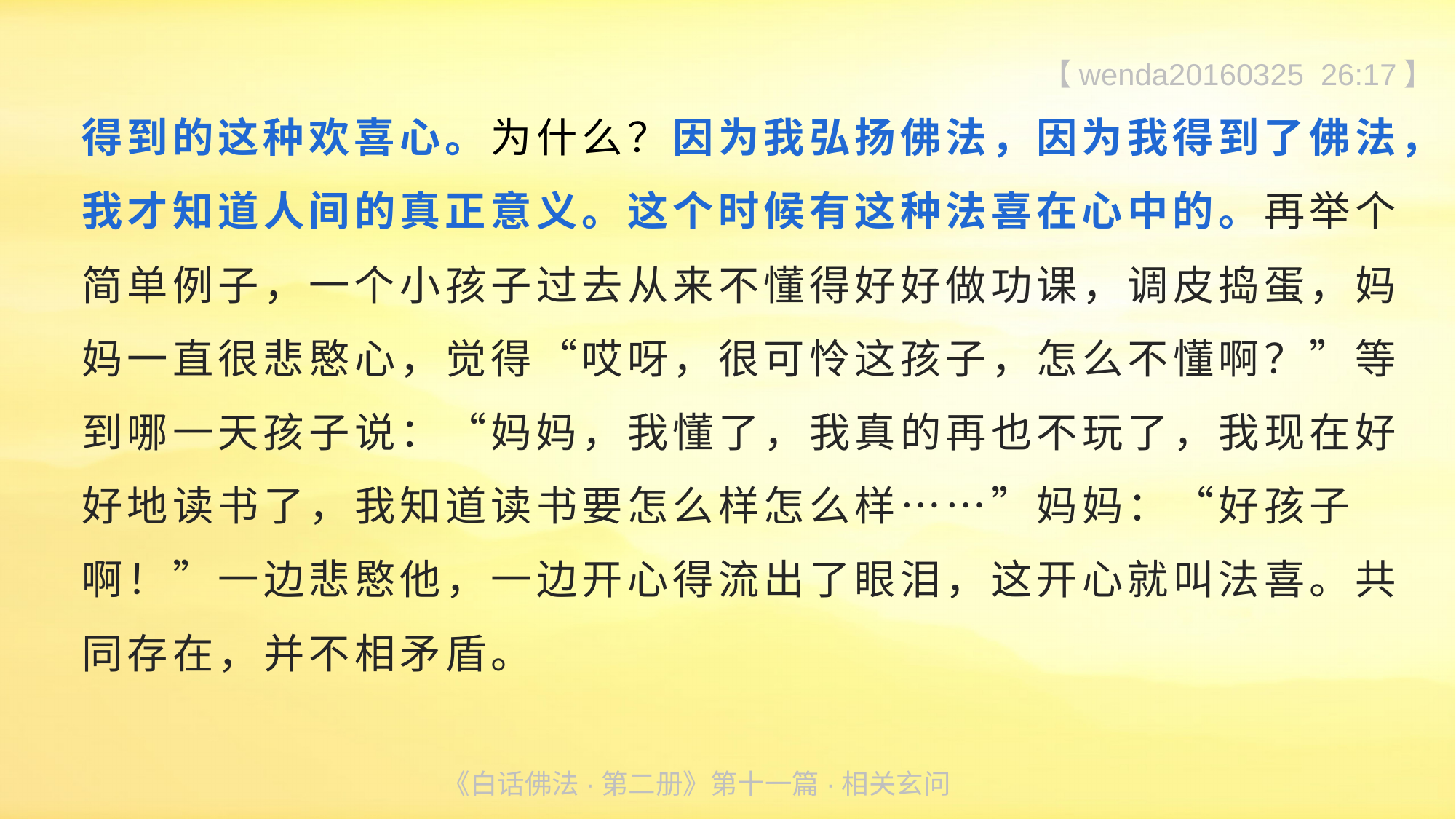

【wenda20160325  26:17】
得到的这种欢喜心。为什么？因为我弘扬佛法，因为我得到了佛法，我才知道人间的真正意义。这个时候有这种法喜在心中的。再举个简单例子，一个小孩子过去从来不懂得好好做功课，调皮捣蛋，妈妈一直很悲愍心，觉得“哎呀，很可怜这孩子，怎么不懂啊？”等到哪一天孩子说：“妈妈，我懂了，我真的再也不玩了，我现在好好地读书了，我知道读书要怎么样怎么样……”妈妈：“好孩子啊！”一边悲愍他，一边开心得流出了眼泪，这开心就叫法喜。共同存在，并不相矛盾。
《白话佛法·第二册》第十一篇·相关玄问